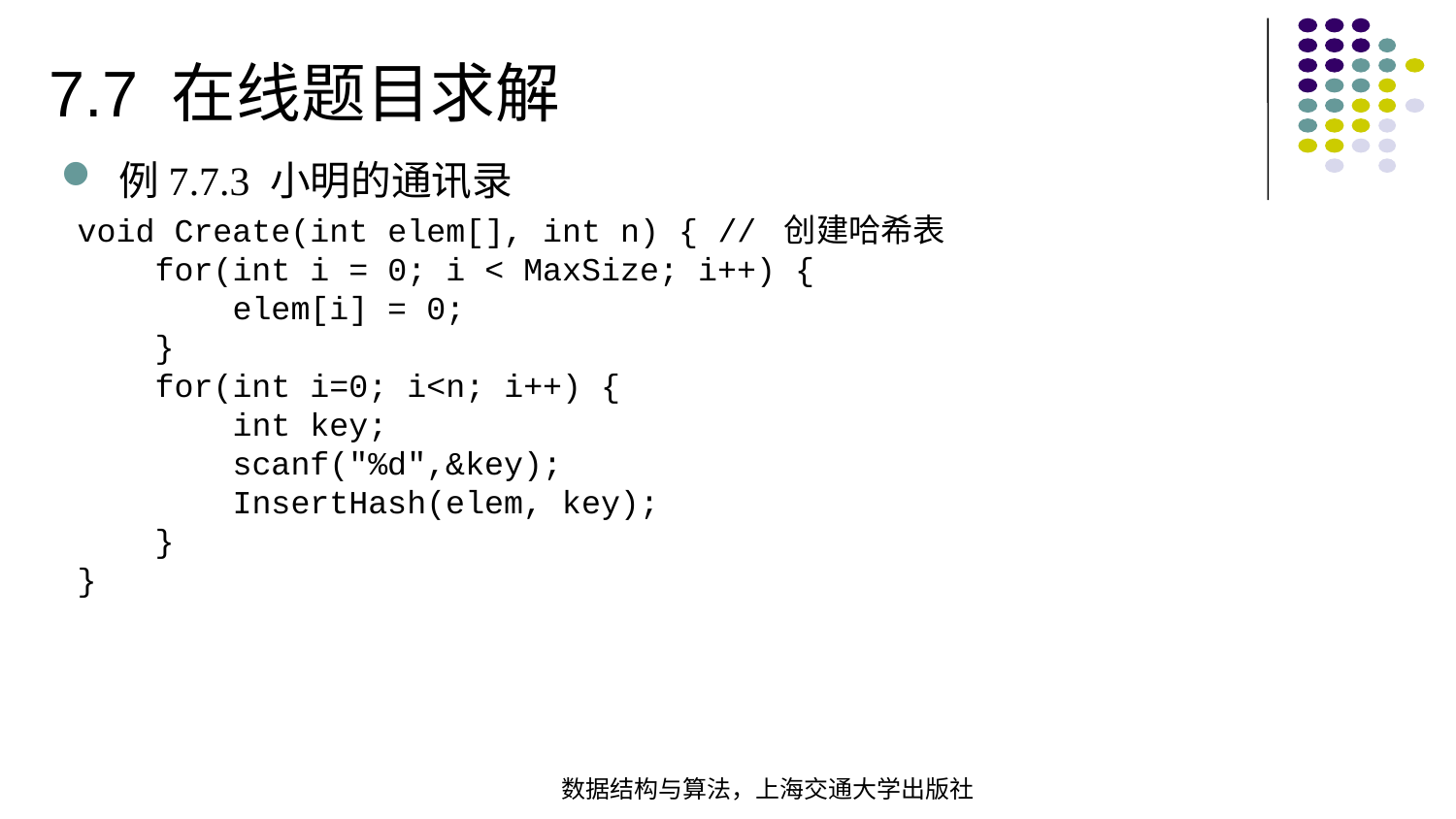

7.7 在线题目求解
例7.7.3 小明的通讯录
void Create(int elem[], int n) { // 创建哈希表     for(int i = 0; i < MaxSize; i++) {        elem[i] = 0;    }    for(int i=0; i<n; i++) {        int key;        scanf("%d",&key);        InsertHash(elem, key);    }}